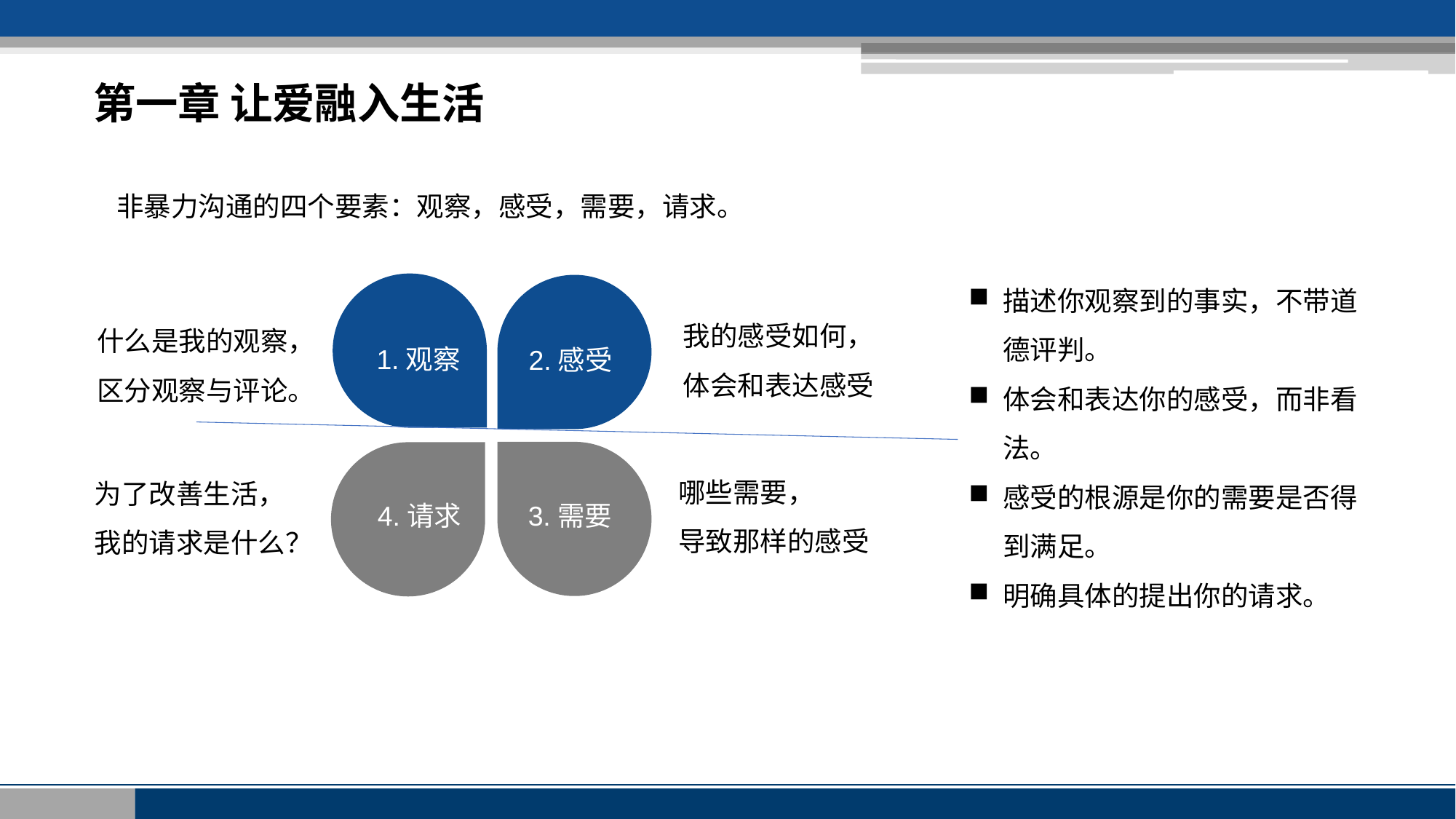

第一章 让爱融入生活
非暴力沟通的四个要素：观察，感受，需要，请求。
描述你观察到的事实，不带道德评判。
体会和表达你的感受，而非看法。
感受的根源是你的需要是否得到满足。
明确具体的提出你的请求。

1.观察
2.感受
4.请求
3.需要
我的感受如何，
体会和表达感受
什么是我的观察，
区分观察与评论。
哪些需要，
导致那样的感受
为了改善生活，
我的请求是什么？